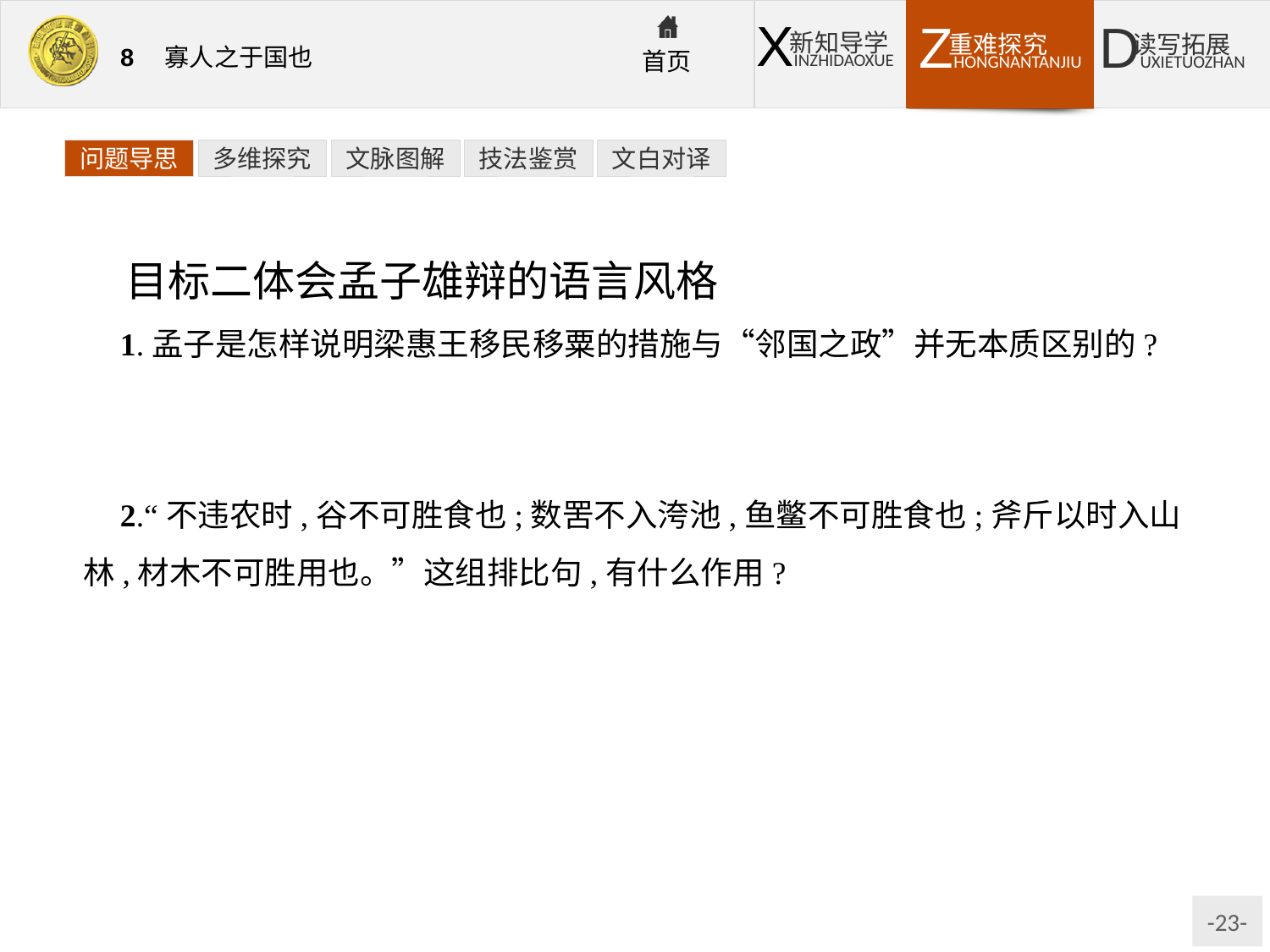

问题导思
多维探究
文脉图解
技法鉴赏
文白对译
目标二体会孟子雄辩的语言风格
1.孟子是怎样说明梁惠王移民移粟的措施与“邻国之政”并无本质区别的?
提示:孟子用梁惠王熟悉的事物设喻,启发对方,使对方容易接受,最后达到以子之矛攻子之盾的目的。
2.“不违农时,谷不可胜食也;数罟不入洿池,鱼鳖不可胜食也;斧斤以时入山林,材木不可胜用也。”这组排比句,有什么作用?
提示:①这组排比句提出了发展生产的三种措施,以及采取这些措施后所产生的效果。②连用“不可胜……也”的句式,给人以吃不完、用不尽的感觉,大大增加了文章的说服力和感染力。